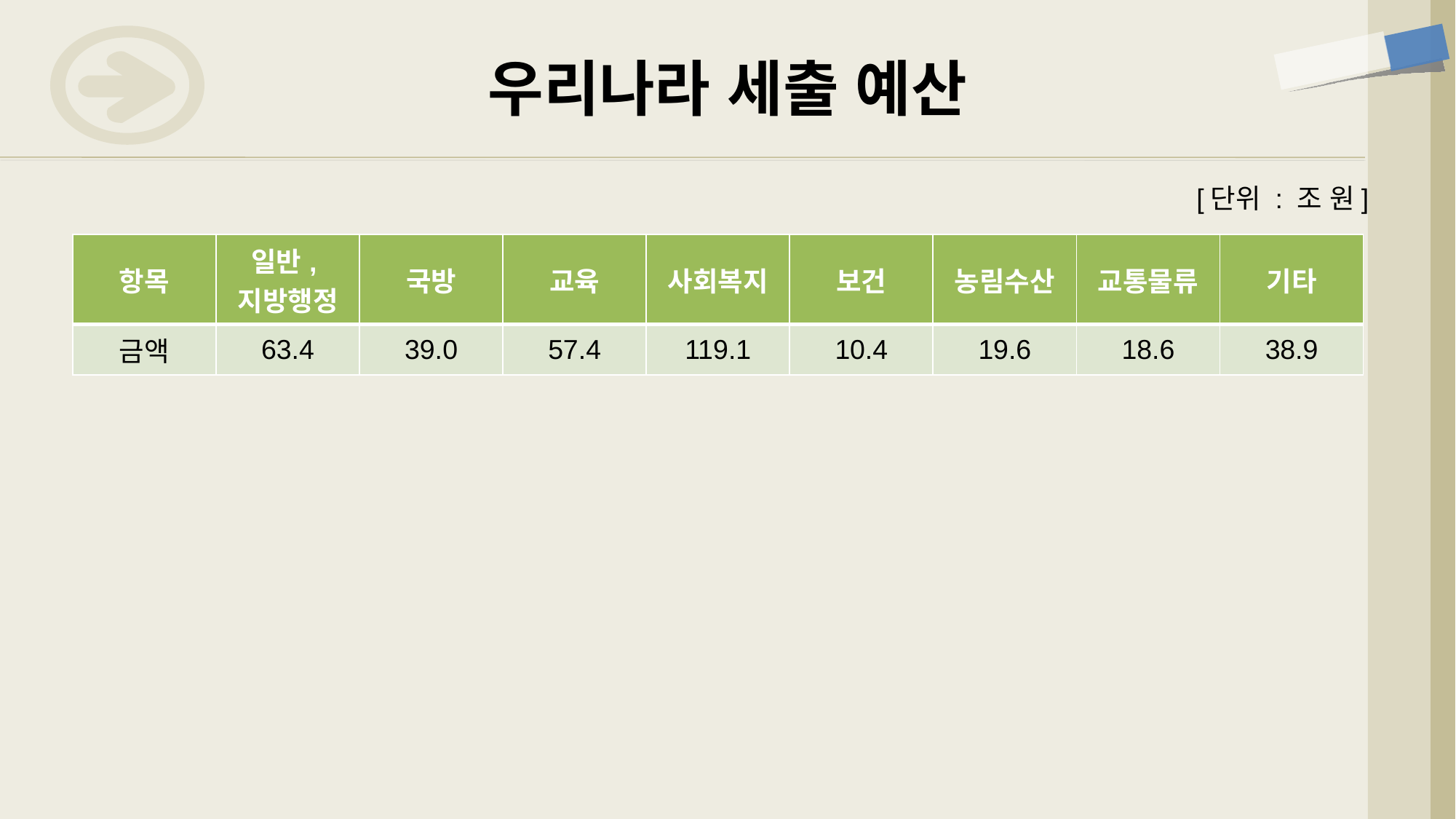

# 우리나라 세출 예산
[단위 : 조 원]
| 항목 | 일반, 지방행정 | 국방 | 교육 | 사회복지 | 보건 | 농림수산 | 교통물류 | 기타 |
| --- | --- | --- | --- | --- | --- | --- | --- | --- |
| 금액 | 63.4 | 39.0 | 57.4 | 119.1 | 10.4 | 19.6 | 18.6 | 38.9 |